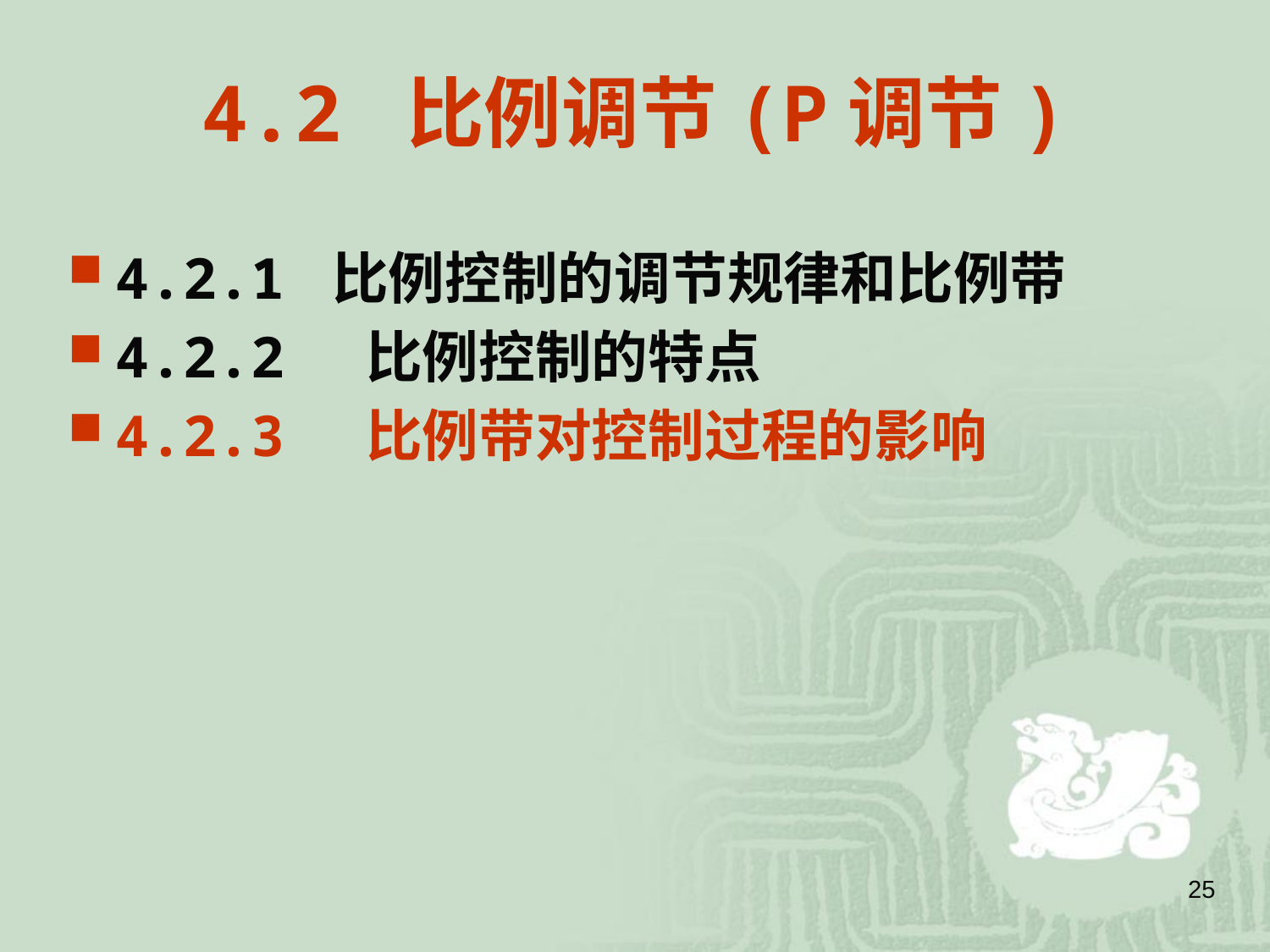

# 4.2 比例调节(P调节)
4.2.1 比例控制的调节规律和比例带
4.2.2  比例控制的特点
4.2.3  比例带对控制过程的影响
25